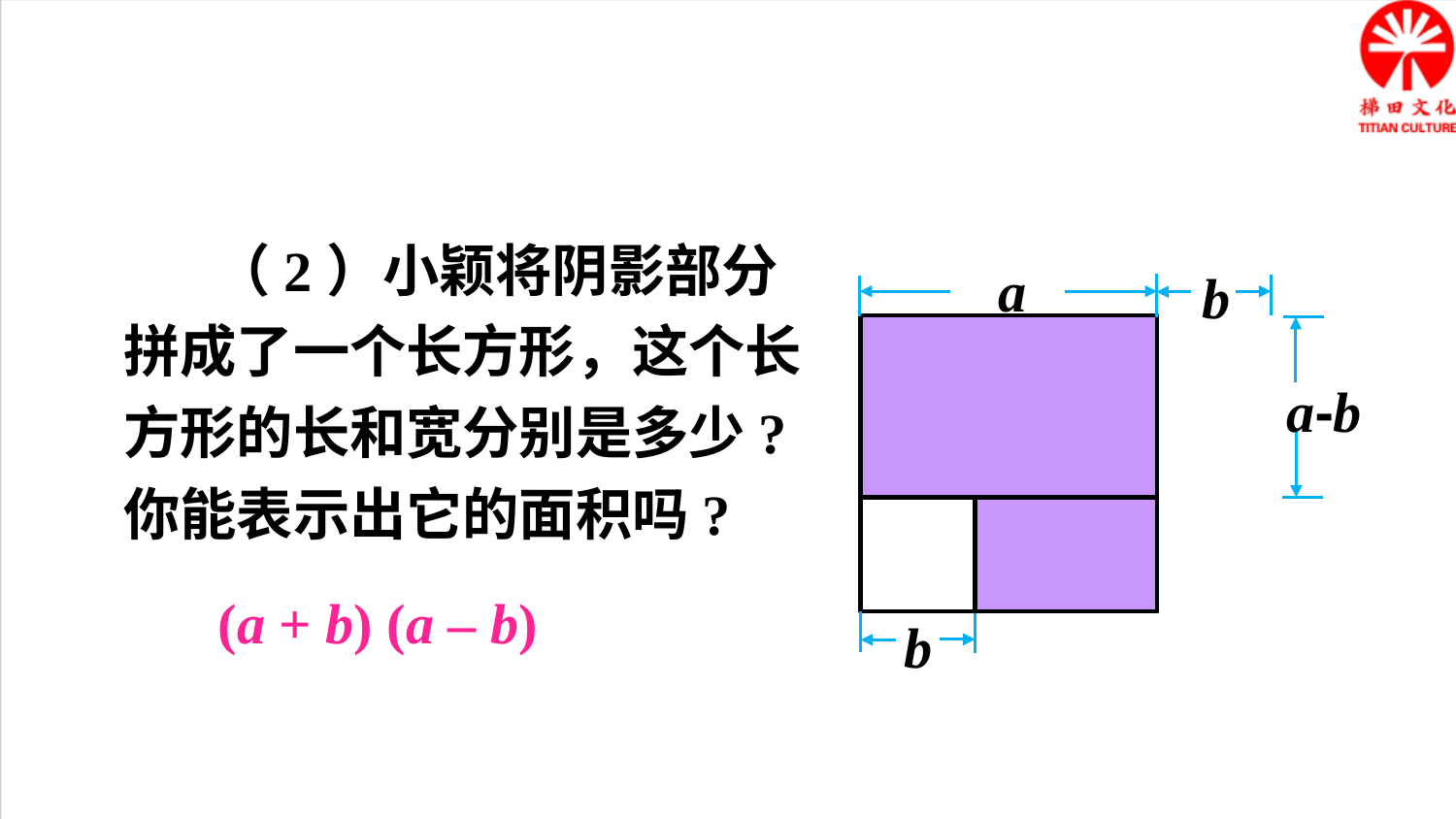

（2）小颖将阴影部分拼成了一个长方形，这个长方形的长和宽分别是多少?你能表示出它的面积吗?
a
b

a-b

(a + b) (a – b)
b